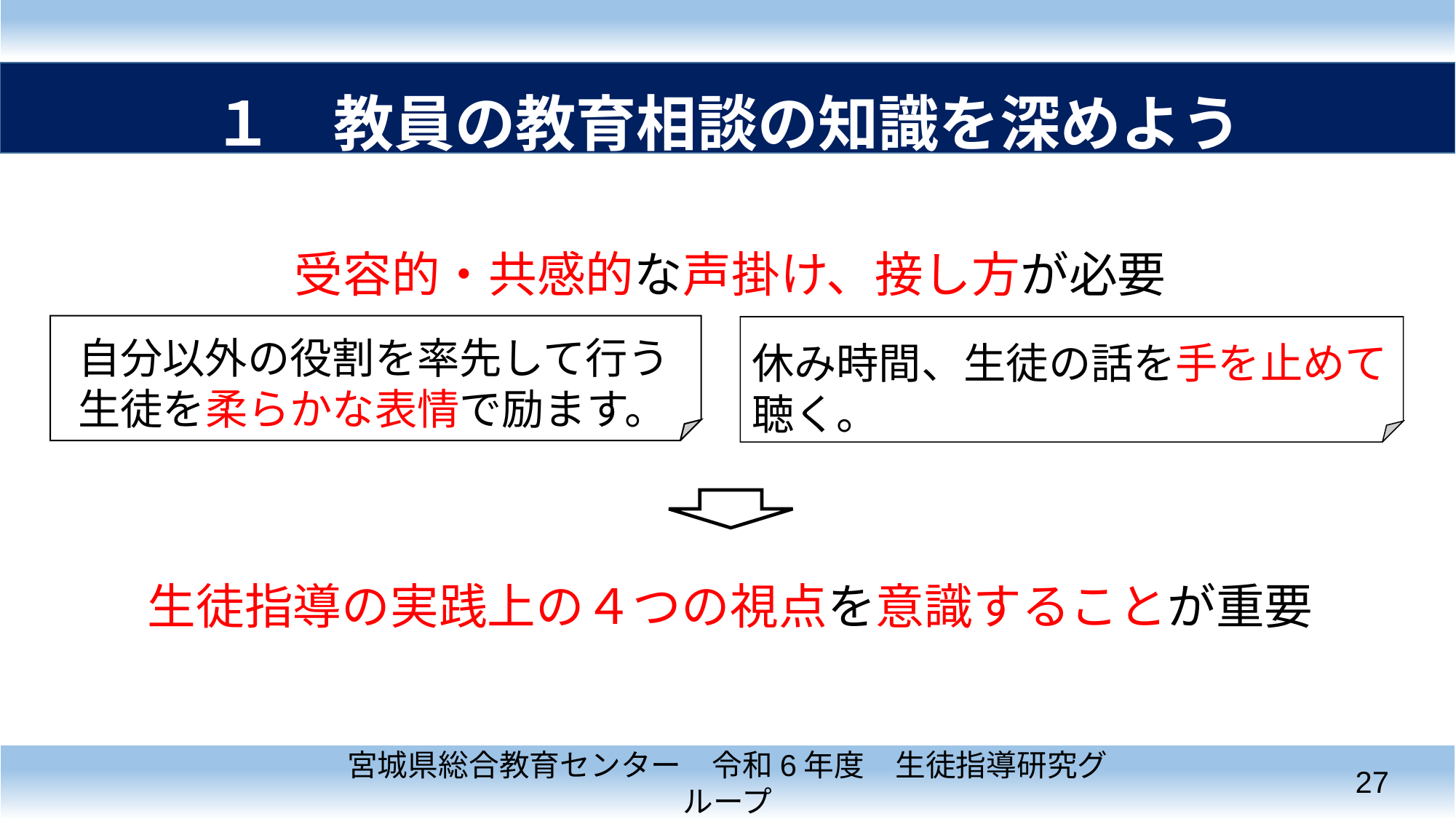

１　教員の教育相談の知識を深めよう

受容的・共感的な声掛け、接し方が必要

自分以外の役割を率先して行う生徒を柔らかな表情で励ます。

休み時間、生徒の話を手を止めて聴く。

生徒指導の実践上の４つの視点を意識することが重要
27
宮城県総合教育センター　令和6年度　生徒指導研究グループ